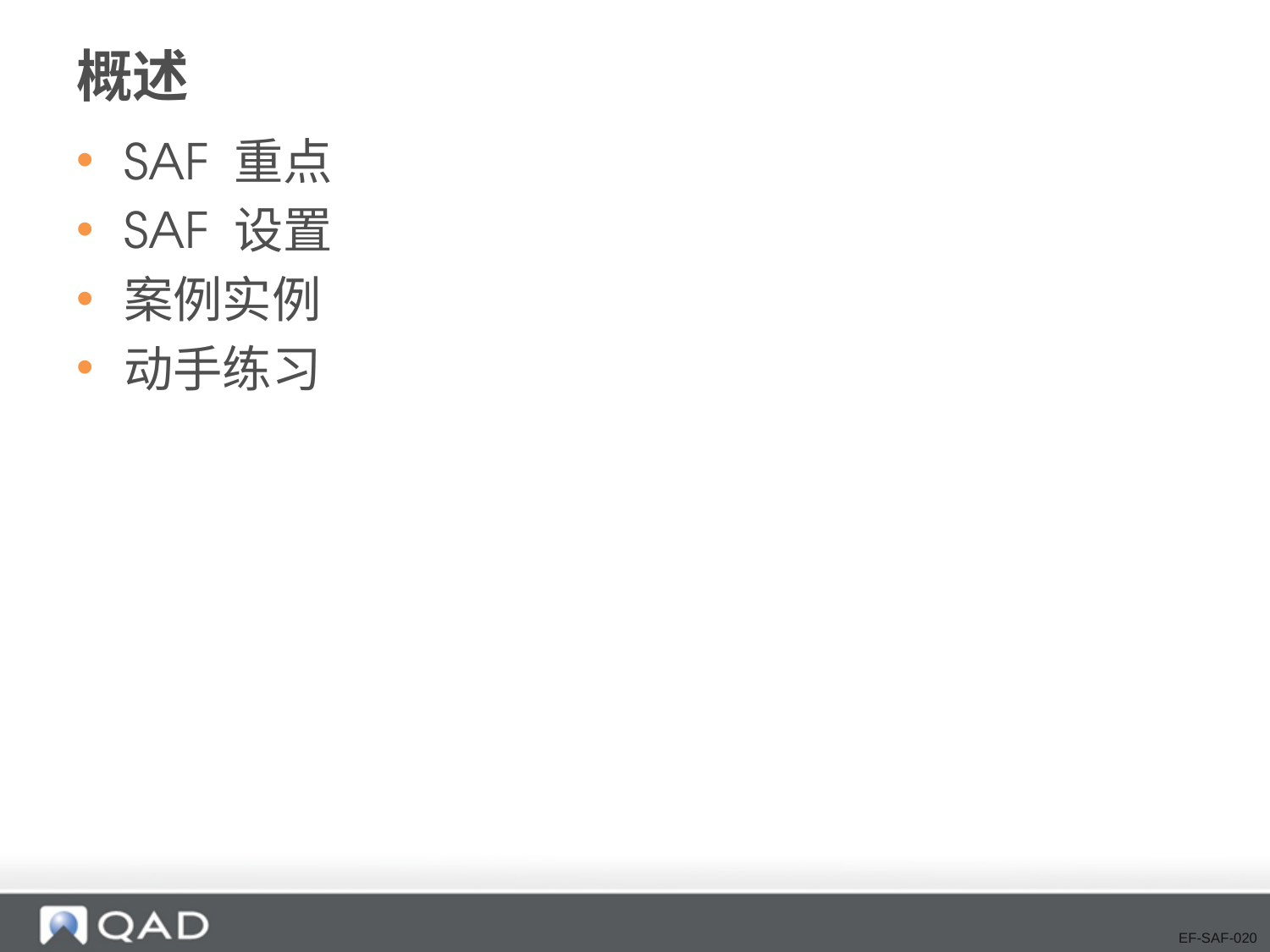

# 概述
SAF 重点
SAF 设置
案例实例
动手练习

EF-SAF-020